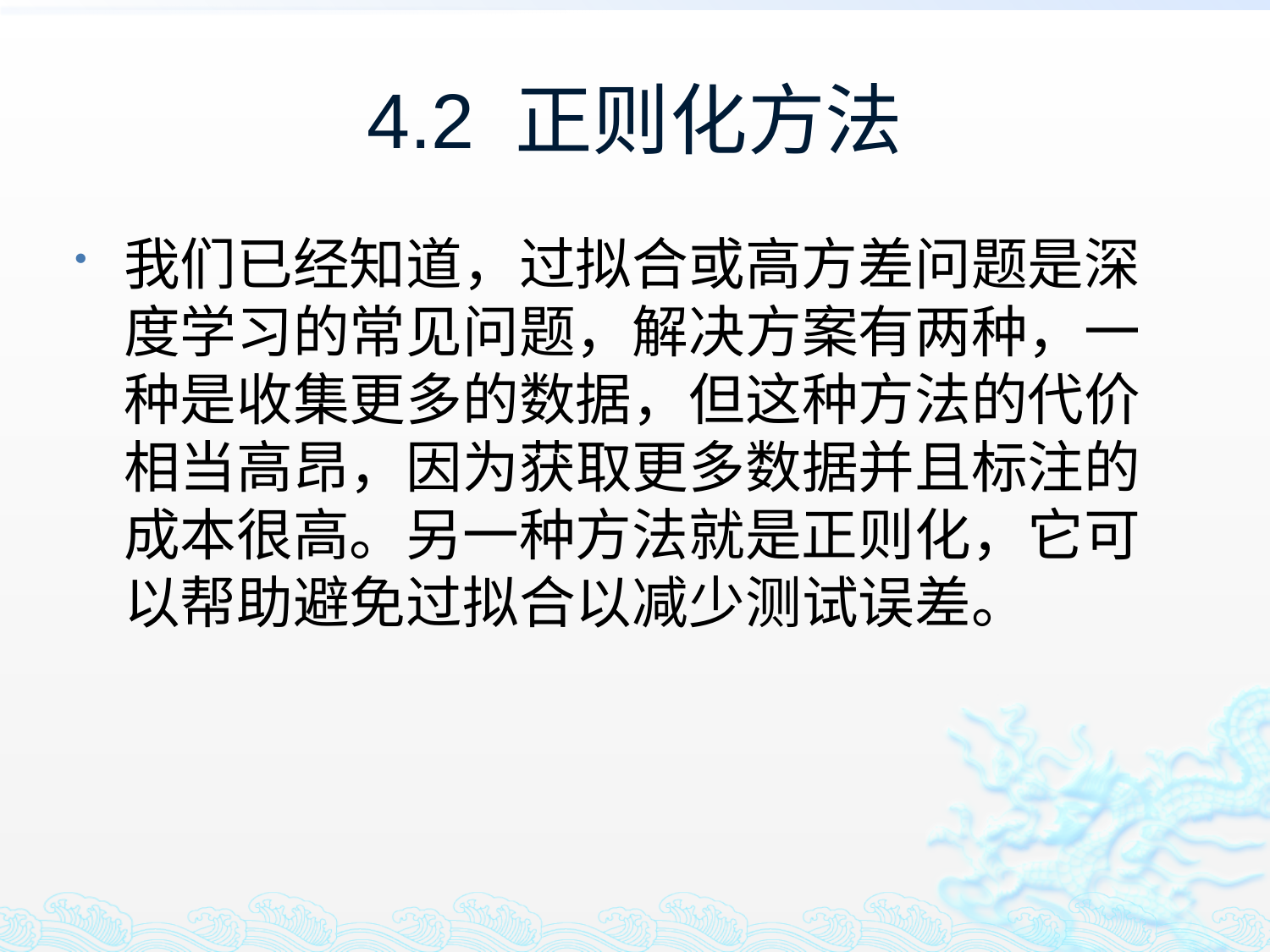

# 4.2 正则化方法
我们已经知道，过拟合或高方差问题是深度学习的常见问题，解决方案有两种，一种是收集更多的数据，但这种方法的代价相当高昂，因为获取更多数据并且标注的成本很高。另一种方法就是正则化，它可以帮助避免过拟合以减少测试误差。